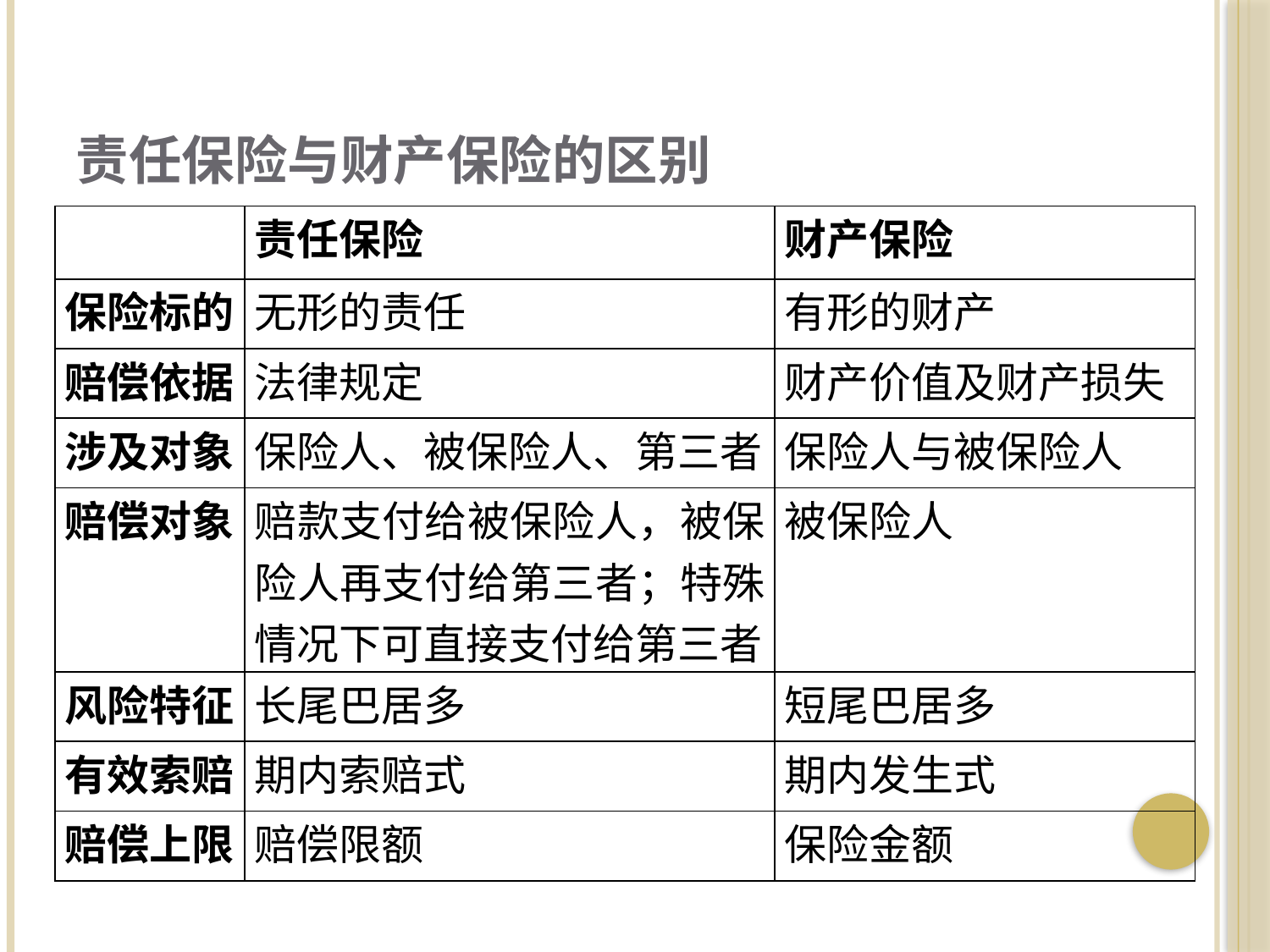

# 责任保险与财产保险的区别
|  | 责任保险 | 财产保险 |
| --- | --- | --- |
| 保险标的 | 无形的责任 | 有形的财产 |
| 赔偿依据 | 法律规定 | 财产价值及财产损失 |
| 涉及对象 | 保险人、被保险人、第三者 | 保险人与被保险人 |
| 赔偿对象 | 赔款支付给被保险人，被保险人再支付给第三者；特殊情况下可直接支付给第三者 | 被保险人 |
| 风险特征 | 长尾巴居多 | 短尾巴居多 |
| 有效索赔 | 期内索赔式 | 期内发生式 |
| 赔偿上限 | 赔偿限额 | 保险金额 |